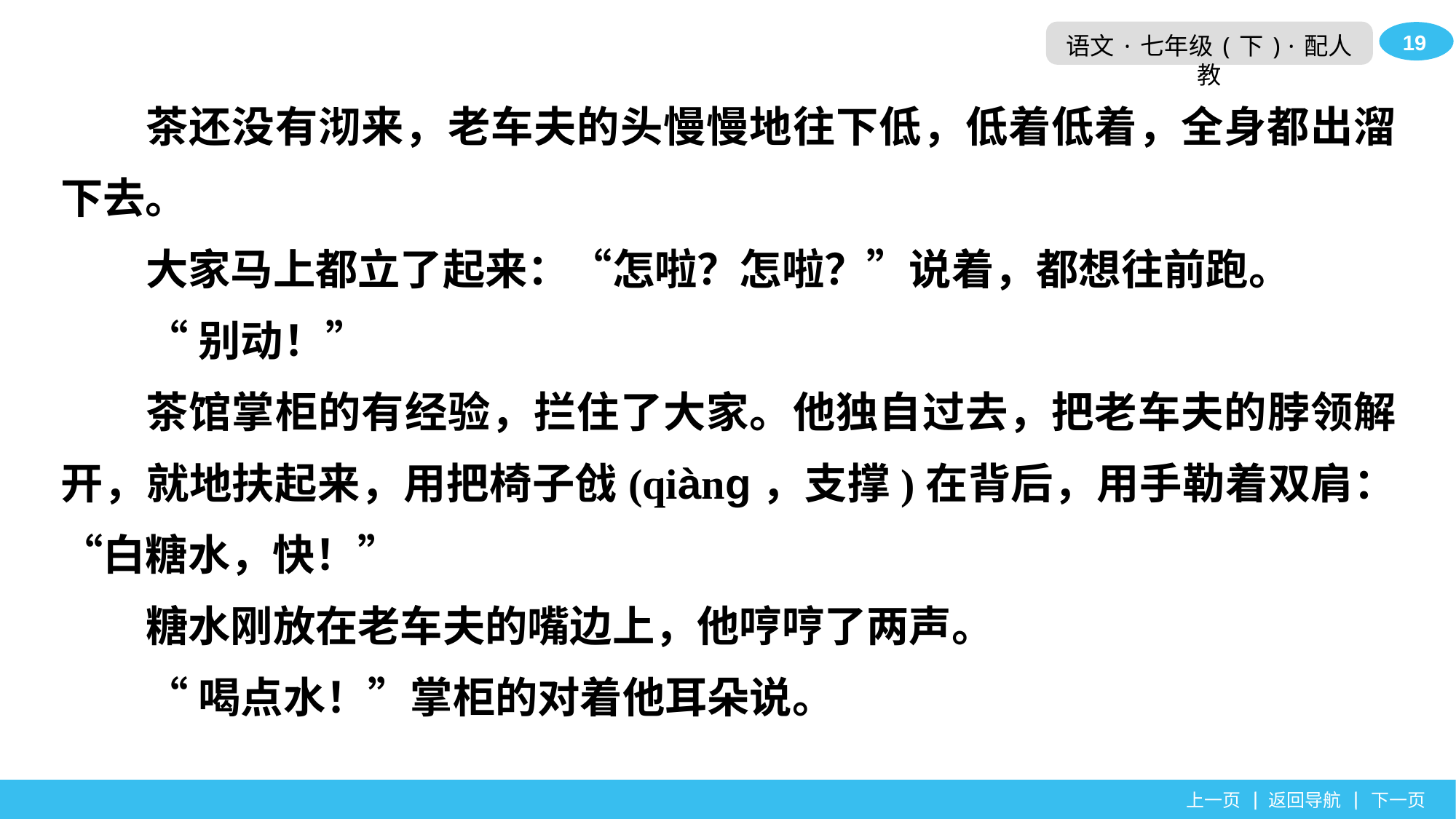

茶还没有沏来，老车夫的头慢慢地往下低，低着低着，全身都出溜下去。
大家马上都立了起来：“怎啦？怎啦？”说着，都想往前跑。
“别动！”
茶馆掌柜的有经验，拦住了大家。他独自过去，把老车夫的脖领解开，就地扶起来，用把椅子戗(qiànɡ，支撑)在背后，用手勒着双肩：“白糖水，快！”
糖水刚放在老车夫的嘴边上，他哼哼了两声。
“喝点水！”掌柜的对着他耳朵说。